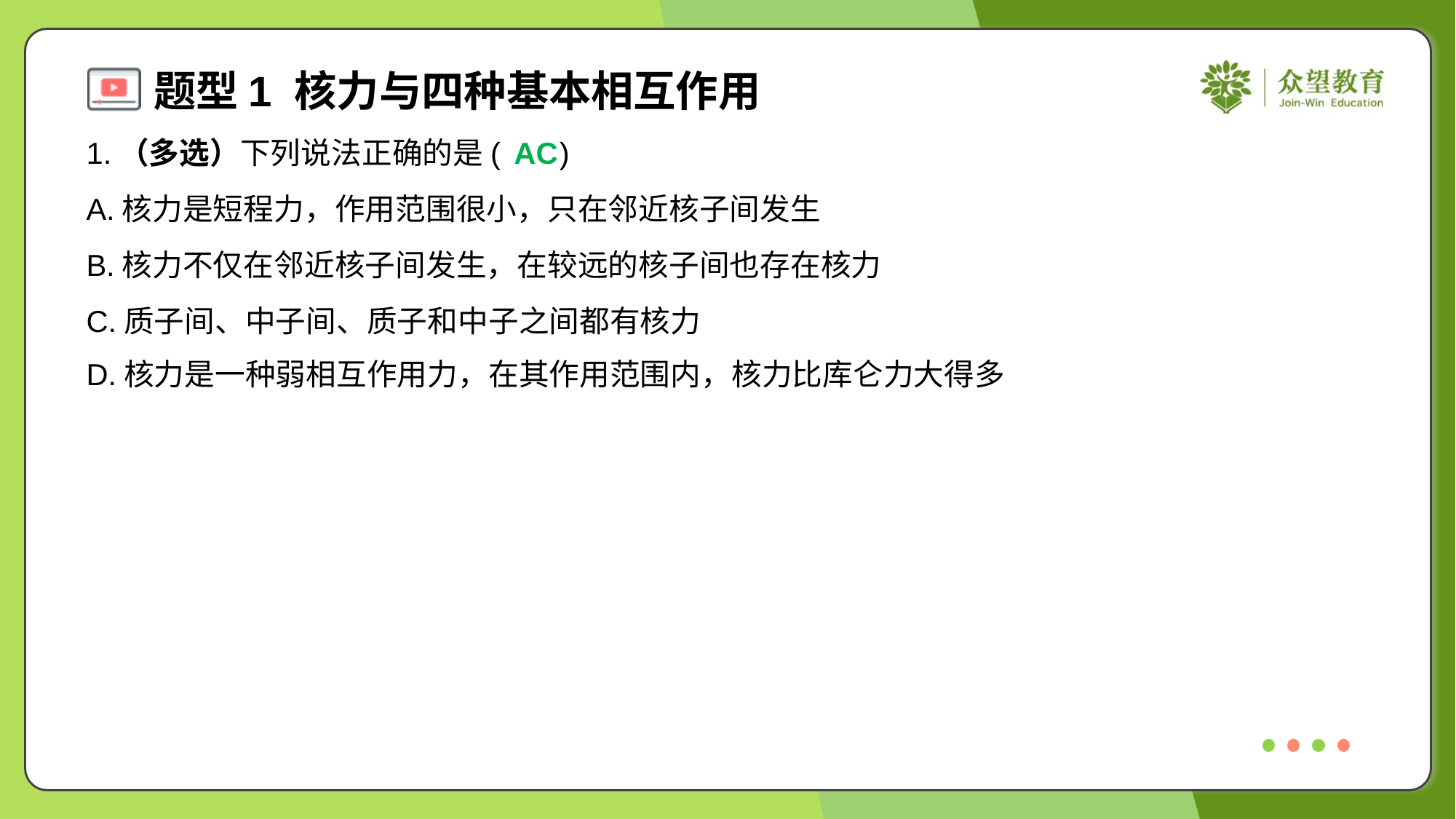

1.（多选）下列说法正确的是(       )
AC
A.核力是短程力，作用范围很小，只在邻近核子间发生
B.核力不仅在邻近核子间发生，在较远的核子间也存在核力
C.质子间、中子间、质子和中子之间都有核力
D.核力是一种弱相互作用力，在其作用范围内，核力比库仑力大得多